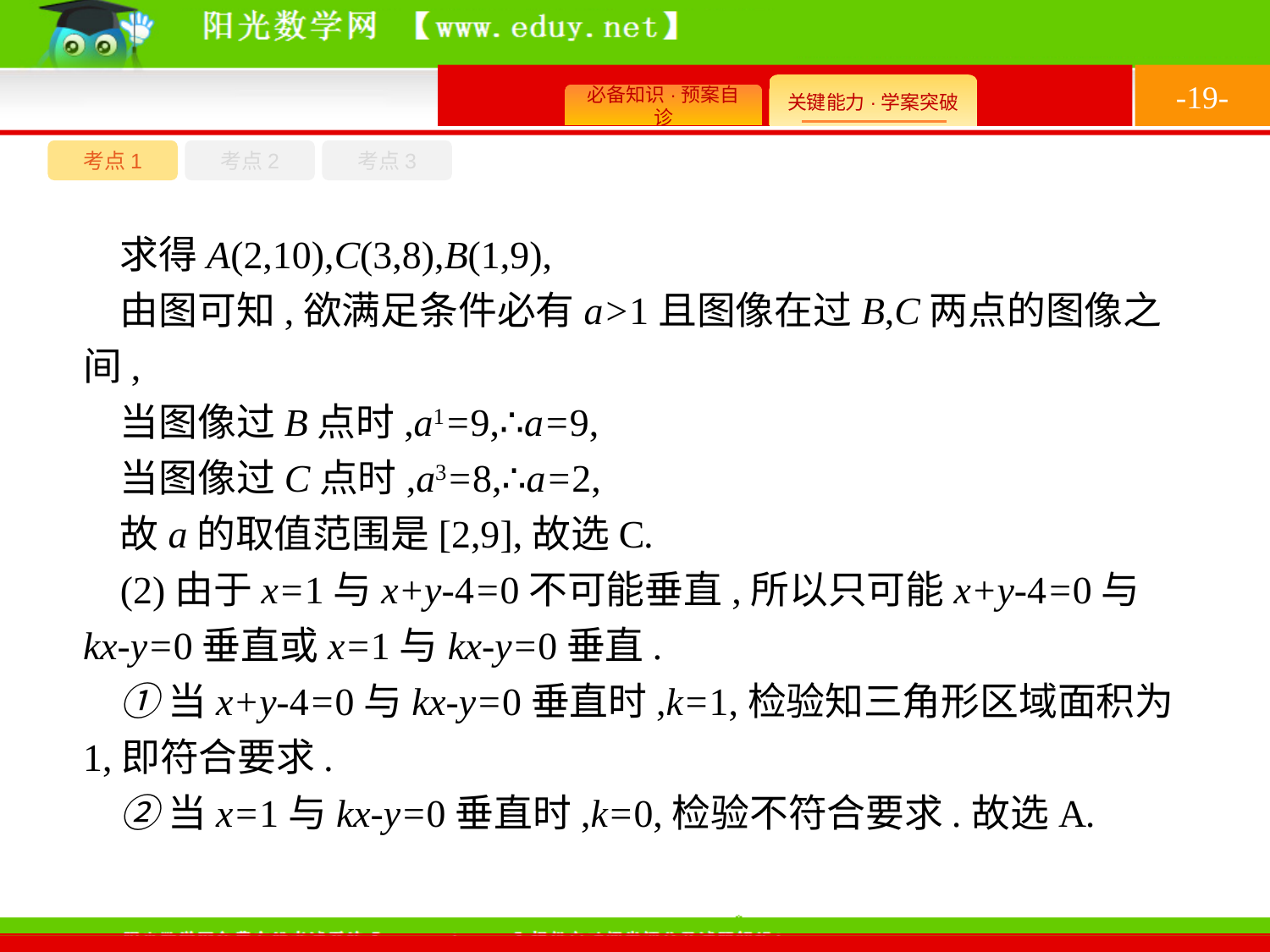

-19-
考点1
考点3
考点2
求得A(2,10),C(3,8),B(1,9),
由图可知,欲满足条件必有a>1且图像在过B,C两点的图像之间,
当图像过B点时,a1=9,∴a=9,
当图像过C点时,a3=8,∴a=2,
故a的取值范围是[2,9],故选C.
(2)由于x=1与x+y-4=0不可能垂直,所以只可能x+y-4=0与kx-y=0垂直或x=1与kx-y=0垂直.
①当x+y-4=0与kx-y=0垂直时,k=1,检验知三角形区域面积为1,即符合要求.
②当x=1与kx-y=0垂直时,k=0,检验不符合要求.故选A.